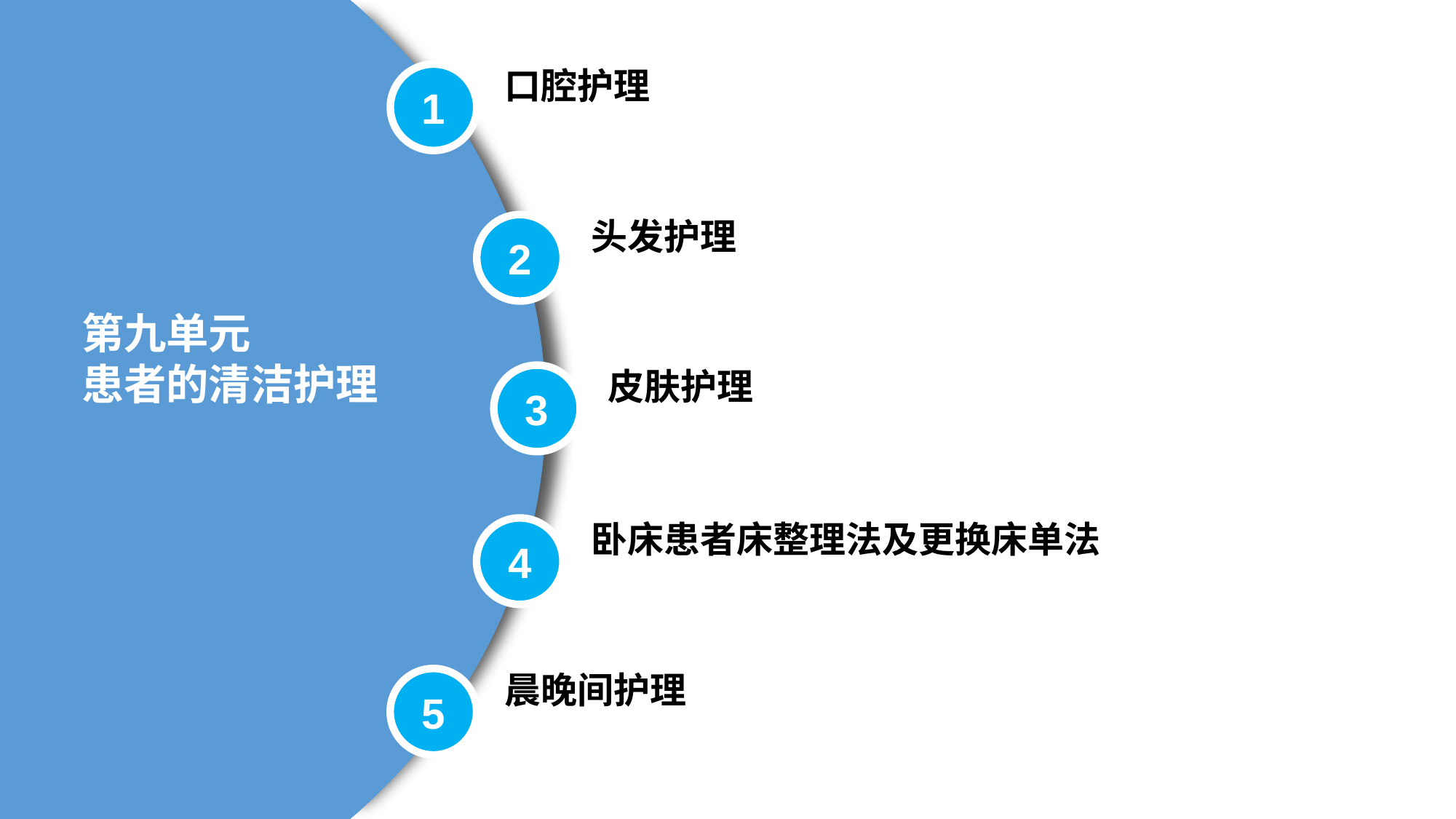

口腔护理
1
头发护理
2
第九单元
患者的清洁护理
皮肤护理
3
卧床患者床整理法及更换床单法
4
晨晚间护理
5